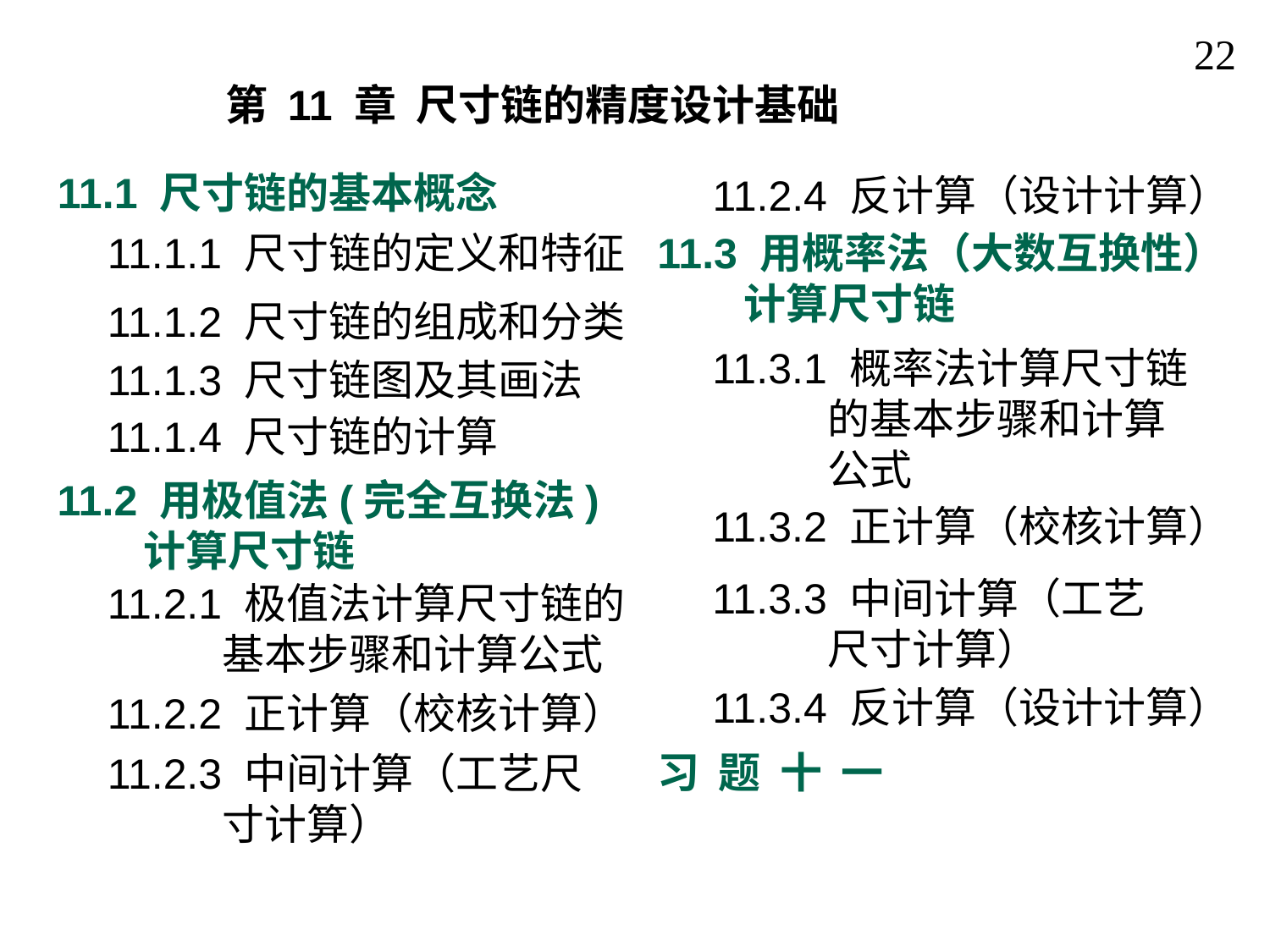

22
第 11 章  尺寸链的精度设计基础
11.1 尺寸链的基本概念
11.2.4 反计算（设计计算）
11.1.1 尺寸链的定义和特征
11.3 用概率法（大数互换性）
        计算尺寸链
11.1.2 尺寸链的组成和分类
11.3.1 概率法计算尺寸链
           的基本步骤和计算
           公式
11.1.3 尺寸链图及其画法
11.1.4 尺寸链的计算
11.2 用极值法(完全互换法)
        计算尺寸链
11.3.2 正计算（校核计算）
11.3.3 中间计算（工艺
           尺寸计算）
11.2.1 极值法计算尺寸链的
           基本步骤和计算公式
11.3.4 反计算（设计计算）
11.2.2 正计算（校核计算）
习  题  十  一
11.2.3 中间计算（工艺尺
           寸计算）